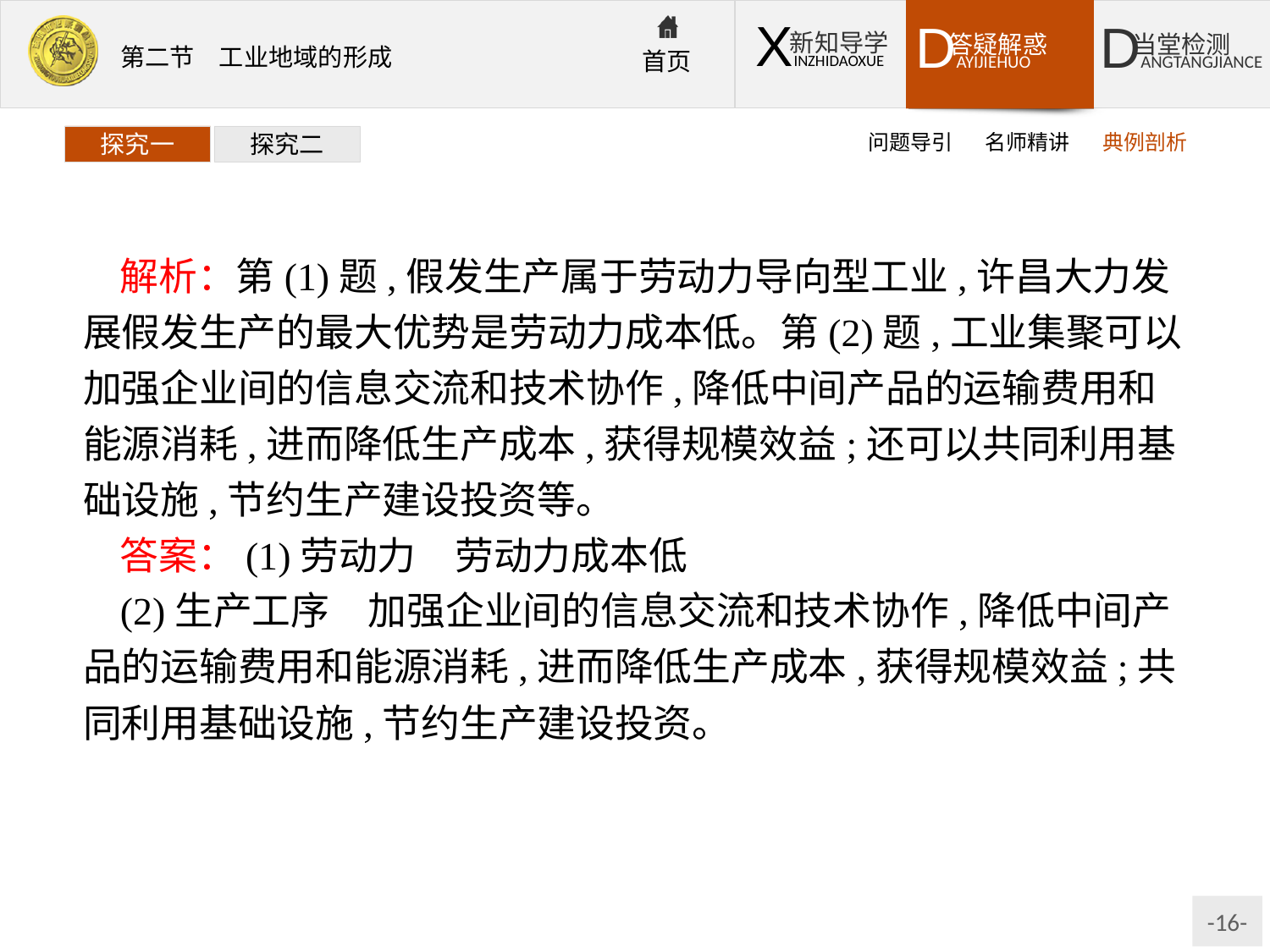

问题导引
名师精讲
典例剖析
探究一
探究二
解析：第(1)题,假发生产属于劳动力导向型工业,许昌大力发展假发生产的最大优势是劳动力成本低。第(2)题,工业集聚可以加强企业间的信息交流和技术协作,降低中间产品的运输费用和能源消耗,进而降低生产成本,获得规模效益;还可以共同利用基础设施,节约生产建设投资等。
答案：(1)劳动力　劳动力成本低
(2)生产工序　加强企业间的信息交流和技术协作,降低中间产品的运输费用和能源消耗,进而降低生产成本,获得规模效益;共同利用基础设施,节约生产建设投资。